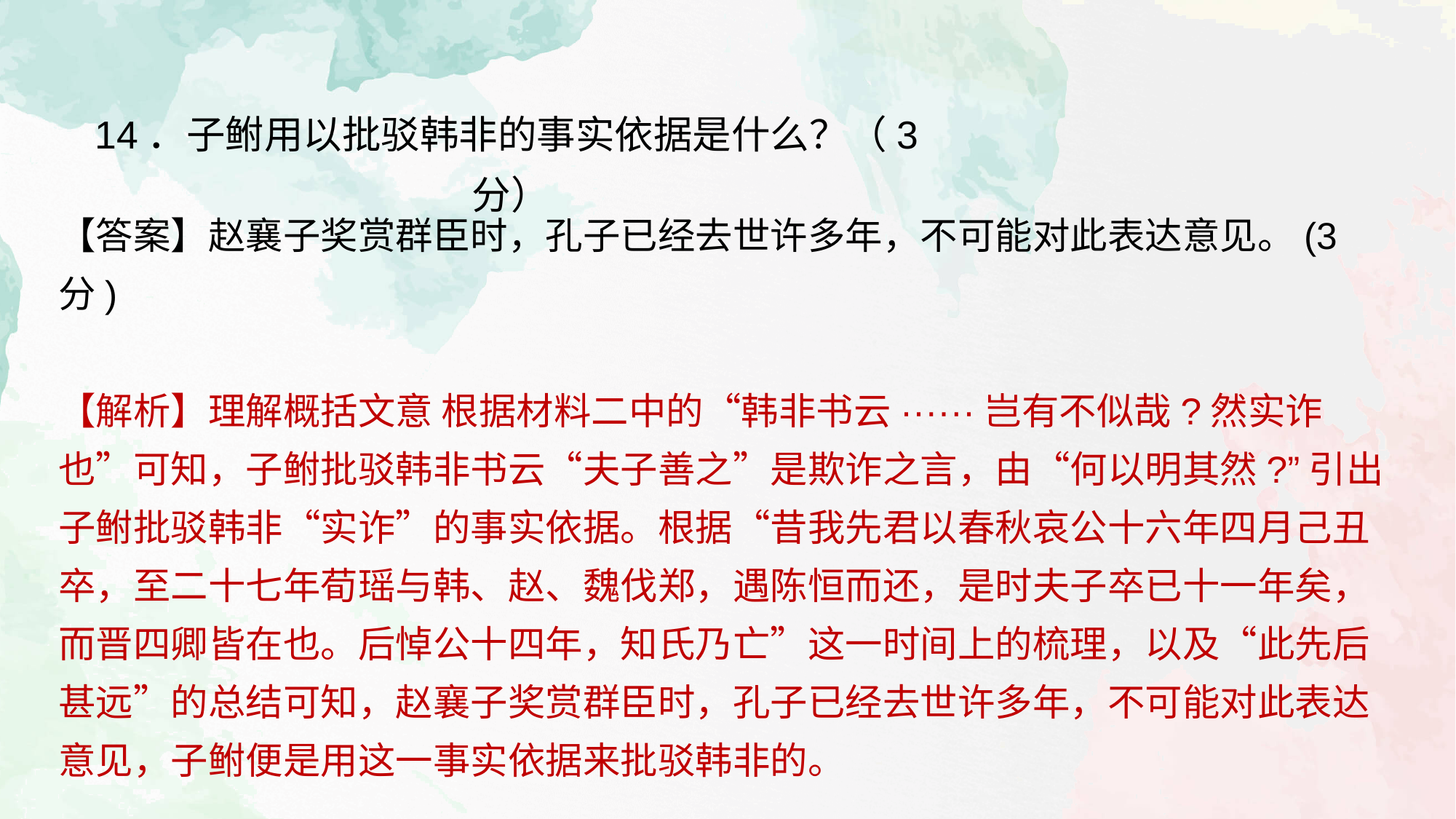

14．子鲋用以批驳韩非的事实依据是什么？（3分）
【答案】赵襄子奖赏群臣时，孔子已经去世许多年，不可能对此表达意见。(3分)

【解析】理解概括文意 根据材料二中的“韩非书云······岂有不似哉?然实诈也”可知，子鲋批驳韩非书云“夫子善之”是欺诈之言，由“何以明其然?”引出子鲋批驳韩非“实诈”的事实依据。根据“昔我先君以春秋哀公十六年四月己丑卒，至二十七年荀瑶与韩、赵、魏伐郑，遇陈恒而还，是时夫子卒已十一年矣，而晋四卿皆在也。后悼公十四年，知氏乃亡”这一时间上的梳理，以及“此先后甚远”的总结可知，赵襄子奖赏群臣时，孔子已经去世许多年，不可能对此表达意见，子鲋便是用这一事实依据来批驳韩非的。